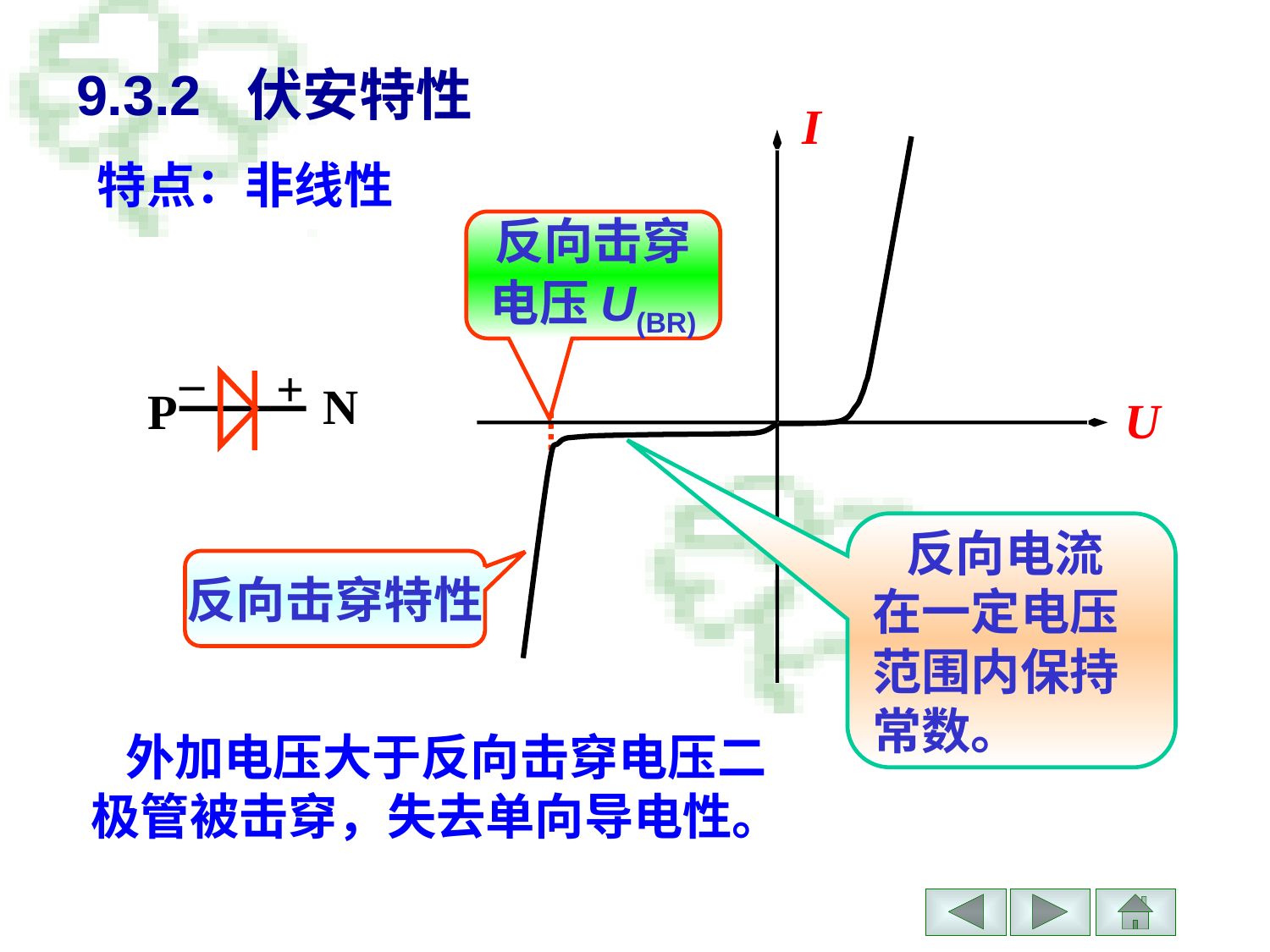

9.3.2  伏安特性
I

U

特点：非线性
反向击穿
电压U(BR)
–

+
N
P

  反向电流
在一定电压
范围内保持
常数。
反向击穿特性
  外加电压大于反向击穿电压二极管被击穿，失去单向导电性。